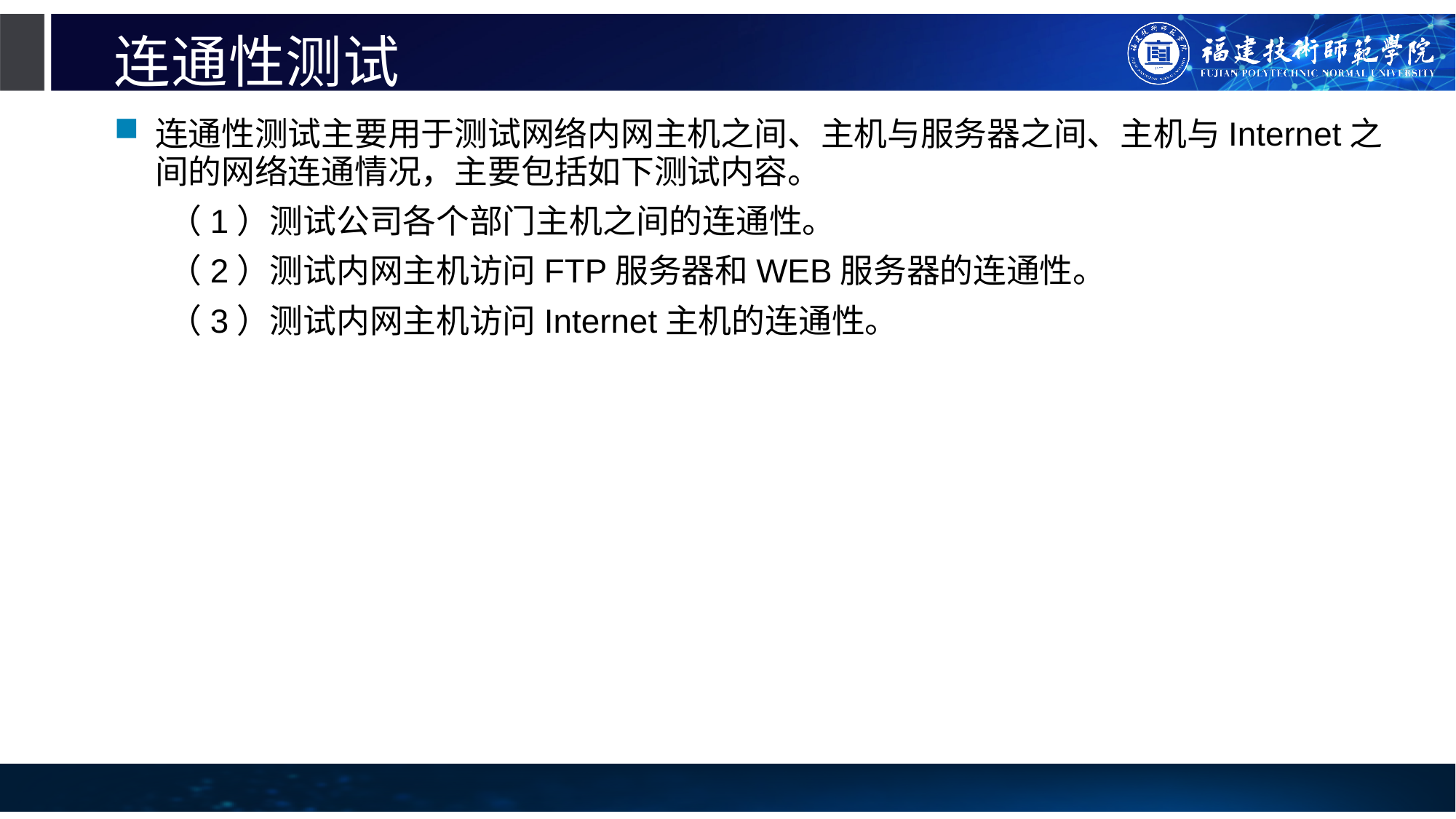

# 连通性测试
连通性测试主要用于测试网络内网主机之间、主机与服务器之间、主机与Internet之间的网络连通情况，主要包括如下测试内容。
（1）测试公司各个部门主机之间的连通性。
（2）测试内网主机访问FTP服务器和WEB服务器的连通性。
（3）测试内网主机访问Internet主机的连通性。